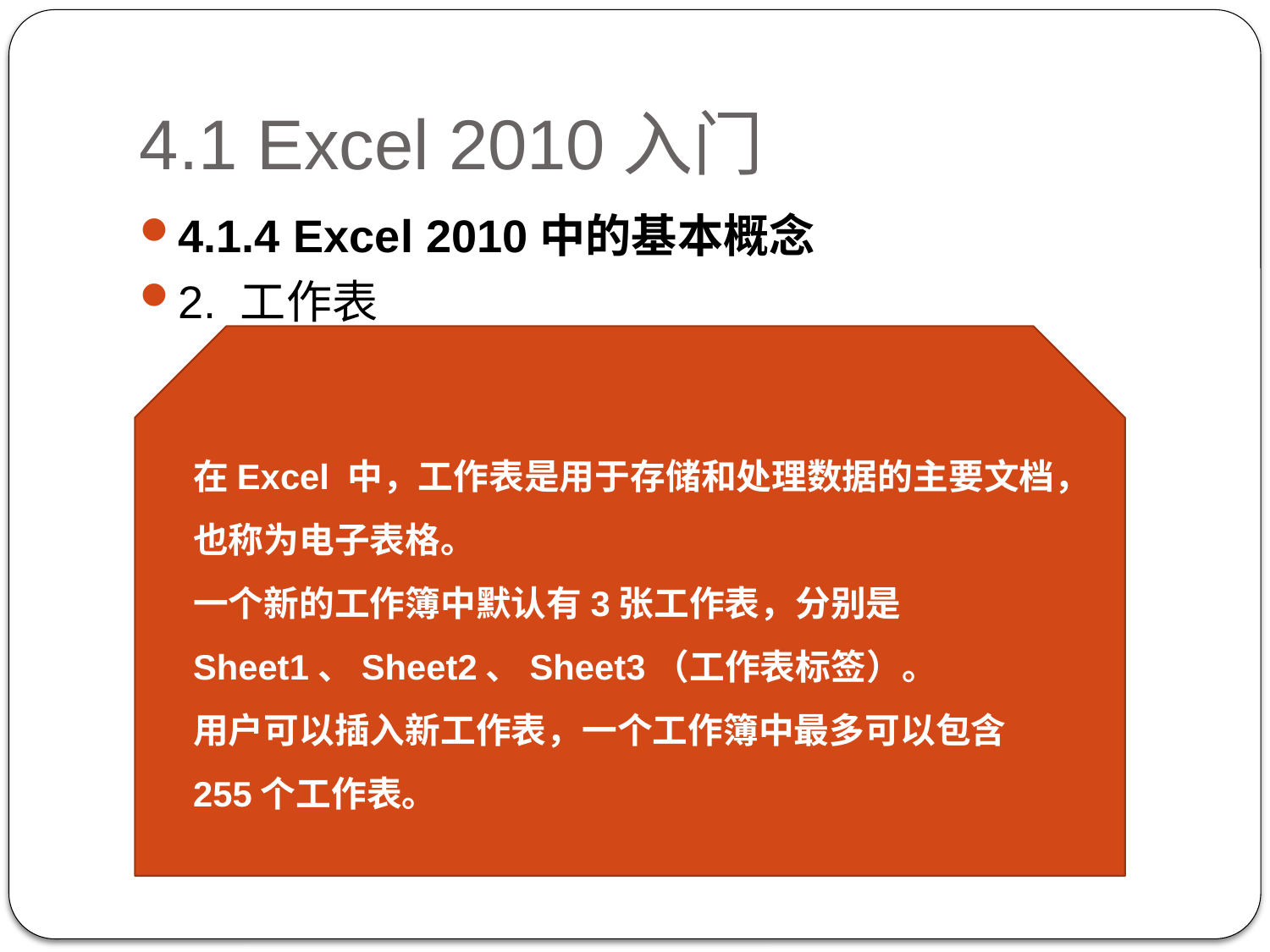

# 4.1 Excel 2010入门
4.1.4 Excel 2010中的基本概念
2. 工作表

在Excel 中，工作表是用于存储和处理数据的主要文档，也称为电子表格。
一个新的工作簿中默认有3张工作表，分别是Sheet1、Sheet2、Sheet3（工作表标签）。
用户可以插入新工作表，一个工作簿中最多可以包含255个工作表。